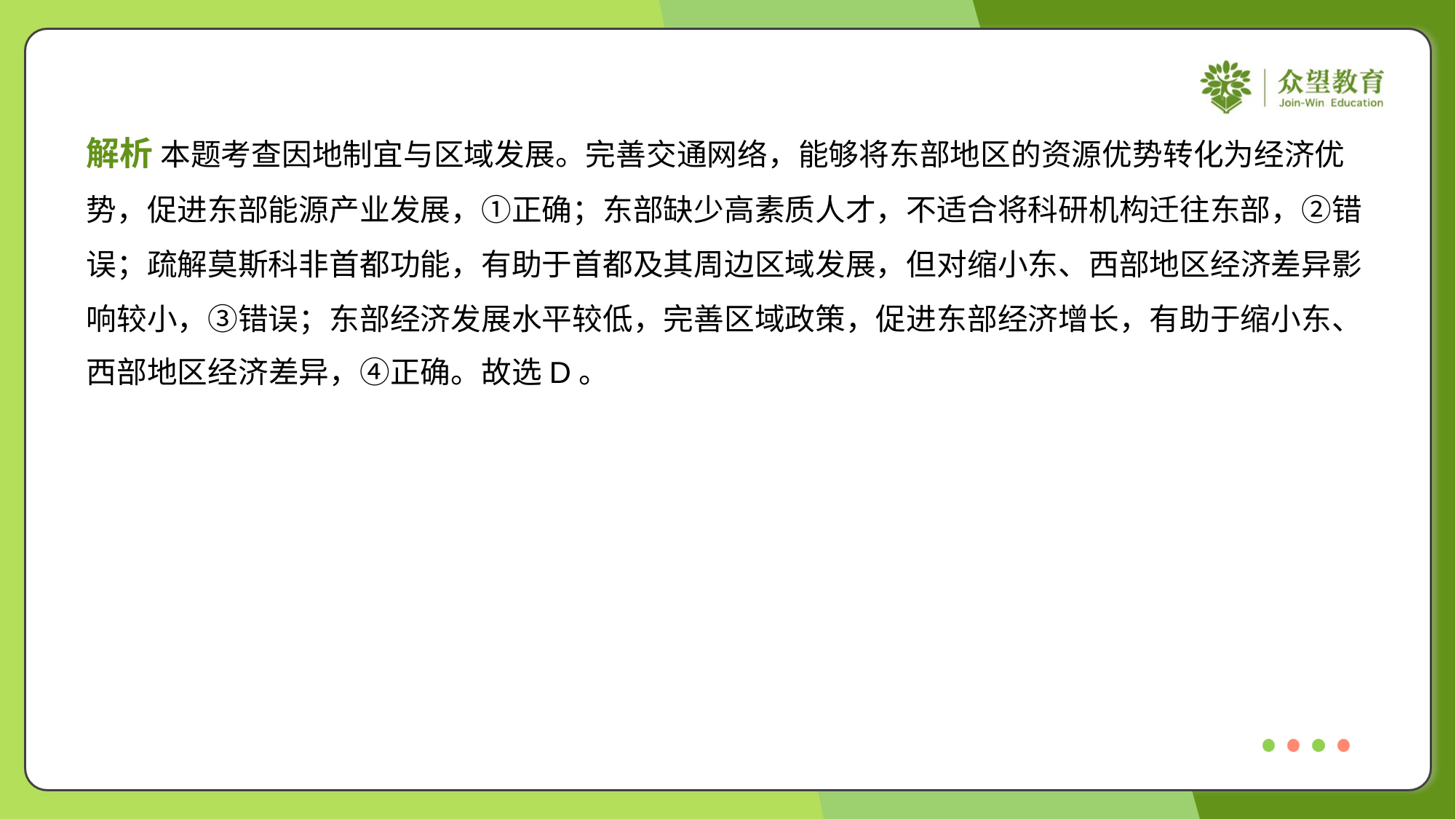

解析 本题考查因地制宜与区域发展。完善交通网络，能够将东部地区的资源优势转化为经济优
势，促进东部能源产业发展，①正确；东部缺少高素质人才，不适合将科研机构迁往东部，②错
误；疏解莫斯科非首都功能，有助于首都及其周边区域发展，但对缩小东、西部地区经济差异影
响较小，③错误；东部经济发展水平较低，完善区域政策，促进东部经济增长，有助于缩小东、
西部地区经济差异，④正确。故选D。